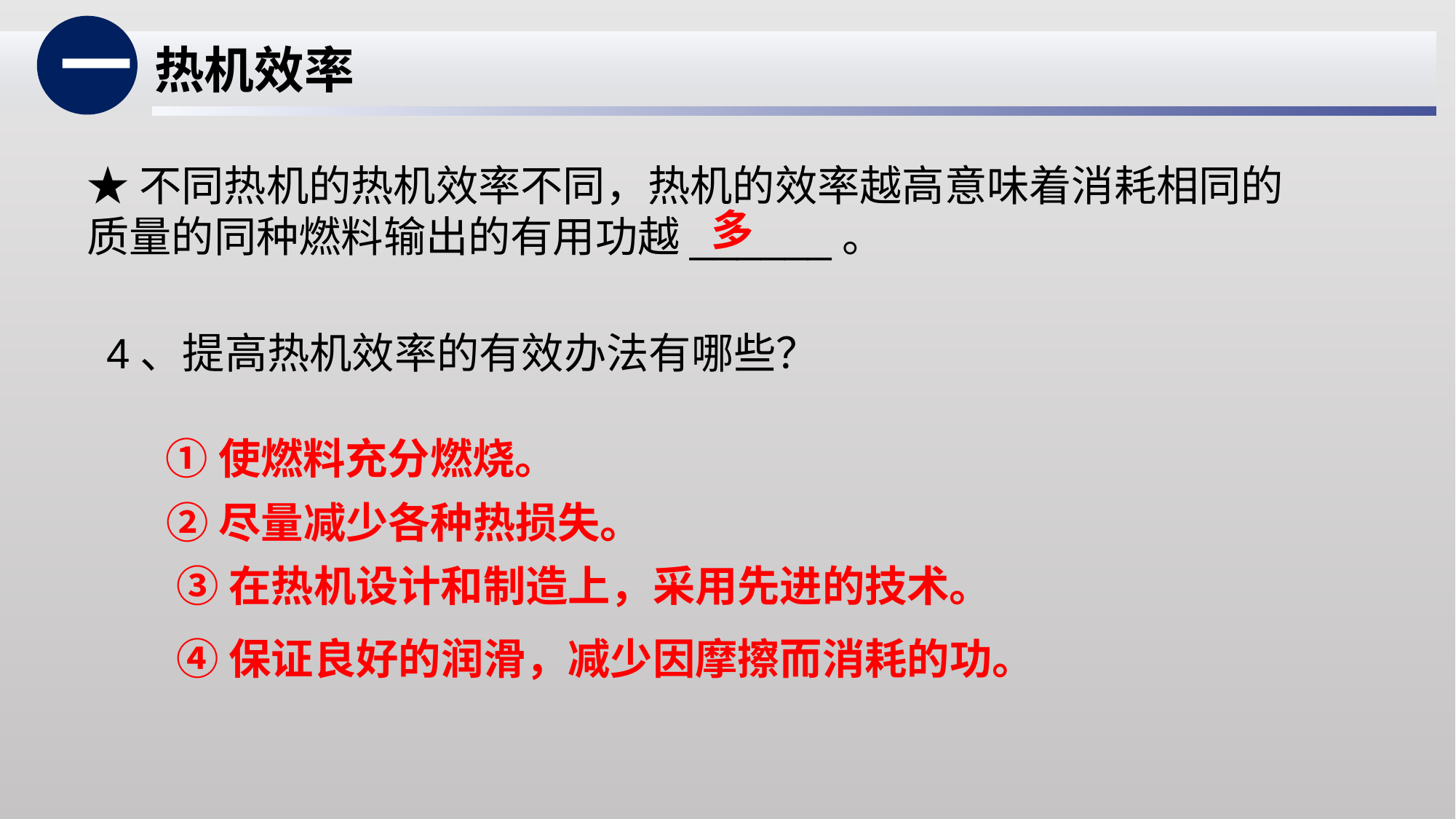

一

热机效率

★不同热机的热机效率不同，热机的效率越高意味着消耗相同的质量的同种燃料输出的有用功越______。
多
4、提高热机效率的有效办法有哪些？
①使燃料充分燃烧。
②尽量减少各种热损失。
③在热机设计和制造上，采用先进的技术。
④保证良好的润滑，减少因摩擦而消耗的功。